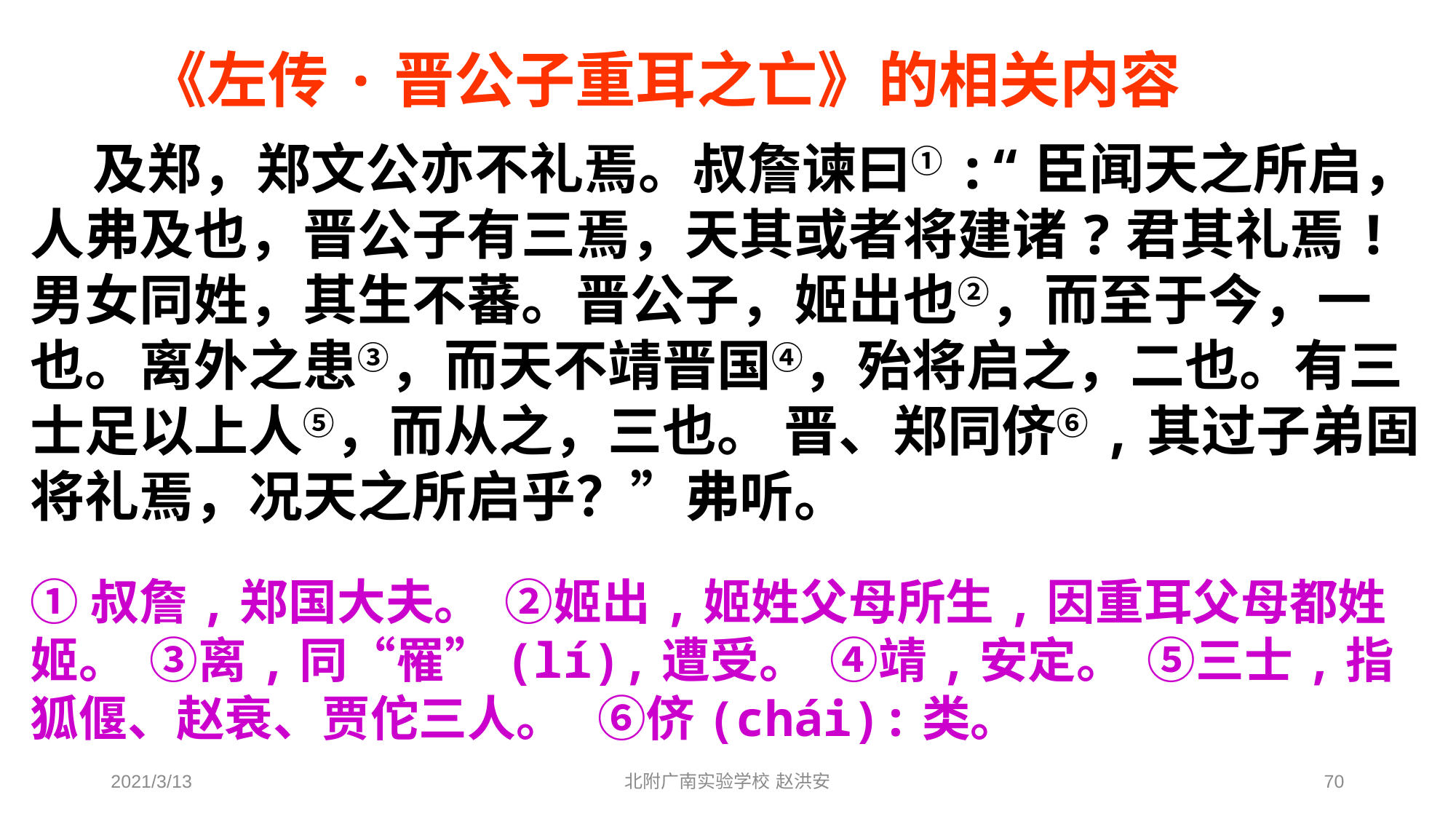

《左传·晋公子重耳之亡》的相关内容
    及郑，郑文公亦不礼焉。叔詹谏曰①:“臣闻天之所启，人弗及也，晋公子有三焉，天其或者将建诸?君其礼焉!男女同姓，其生不蕃。晋公子，姬出也②，而至于今，一也。离外之患③，而天不靖晋国④，殆将启之，二也。有三士足以上人⑤，而从之，三也。 晋、郑同侪⑥,其过子弟固将礼焉，况天之所启乎？”弗听。
①叔詹,郑国大夫。  ②姬出,姬姓父母所生,因重耳父母都姓姬。  ③离,同“罹”(lí),遭受。  ④靖,安定。  ⑤三士,指狐偃、赵衰、贾佗三人。   ⑥侪(chái):类。
2021/3/13
北附广南实验学校 赵洪安
70